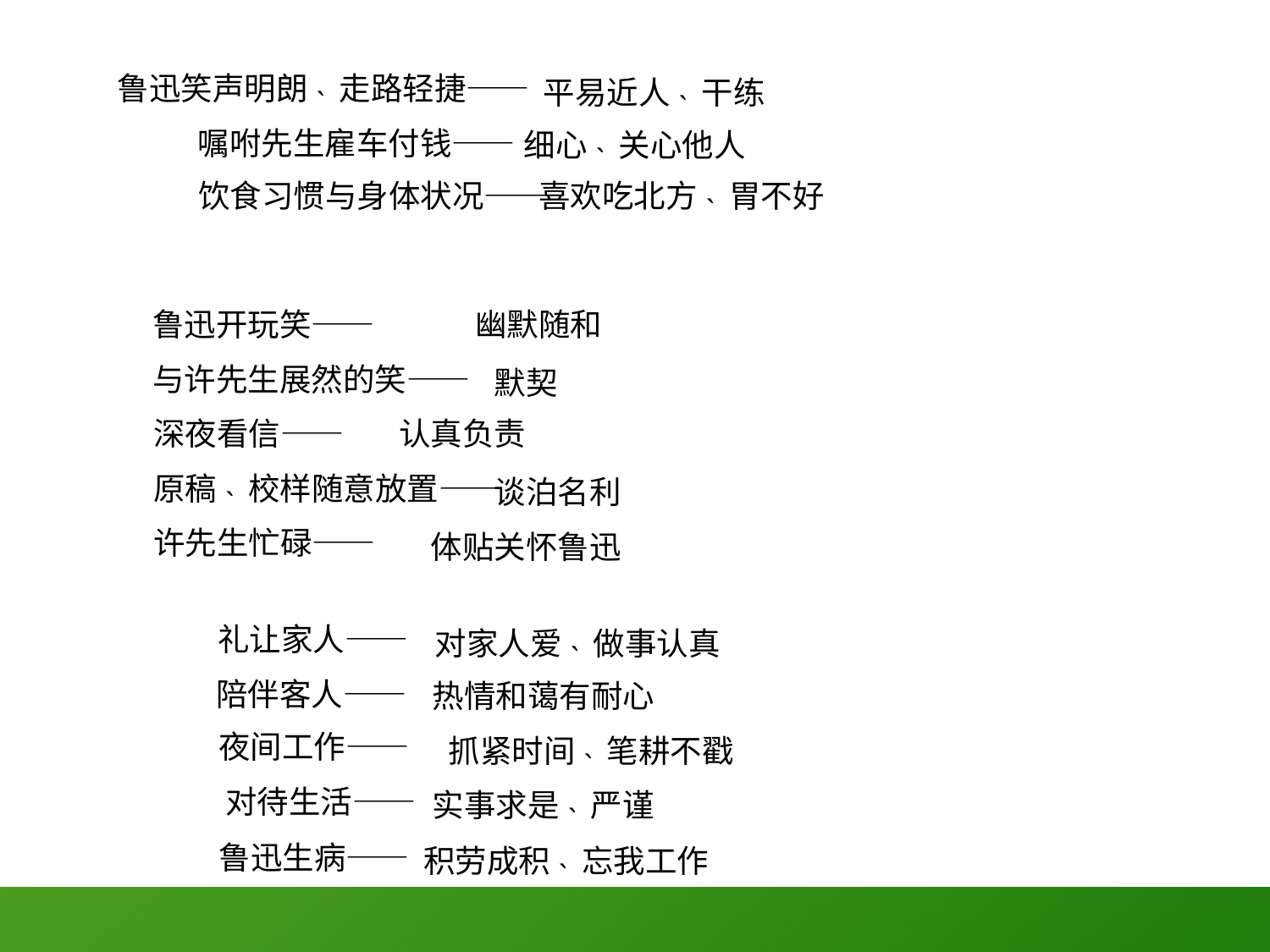

鲁迅笑声明朗˴走路轻捷――
平易近人˴干练
嘱咐先生雇车付钱――
细心˴关心他人
饮食习惯与身体状况――
喜欢吃北方˴胃不好
鲁迅开玩笑――
幽默随和
与许先生展然的笑――
默契
认真负责
深夜看信――
原稿˴校样随意放置――
谈泊名利
许先生忙碌――
体贴关怀鲁迅
礼让家人――
对家人爱˴做事认真
陪伴客人――
热情和蔼有耐心
夜间工作――
抓紧时间˴笔耕不戳
对待生活――
实事求是˴严谨
鲁迅生病――
积劳成积˴忘我工作